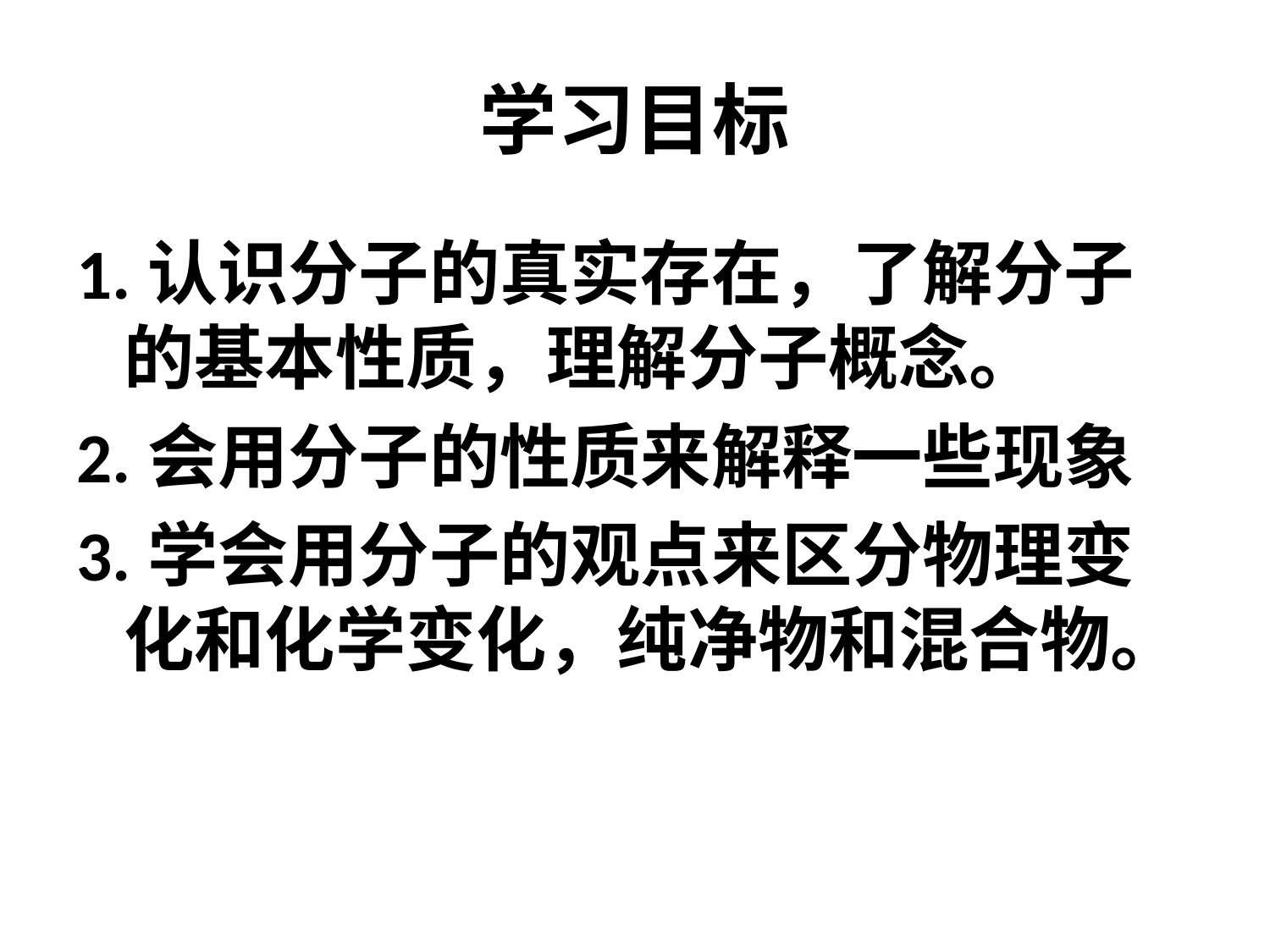

# 学习目标
1.认识分子的真实存在，了解分子的基本性质，理解分子概念。
2.会用分子的性质来解释一些现象
3.学会用分子的观点来区分物理变化和化学变化，纯净物和混合物。